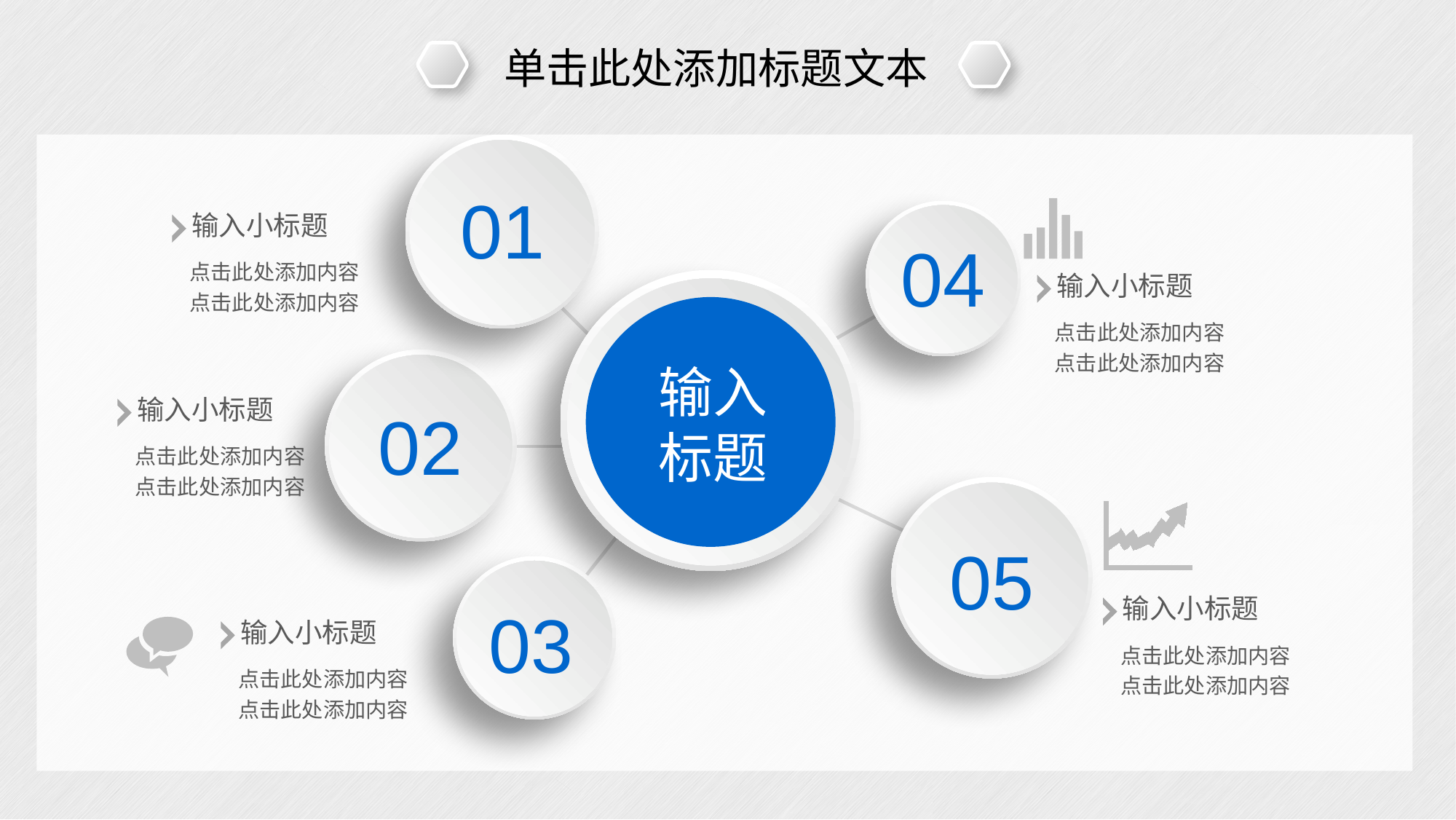

单击此处添加标题文本

01

输入小标题

点击此处添加内容
点击此处添加内容
04
输入小标题

点击此处添加内容
点击此处添加内容

输入标题
输入小标题

点击此处添加内容
点击此处添加内容
02

05

输入小标题

点击此处添加内容
点击此处添加内容
03
输入小标题

点击此处添加内容
点击此处添加内容